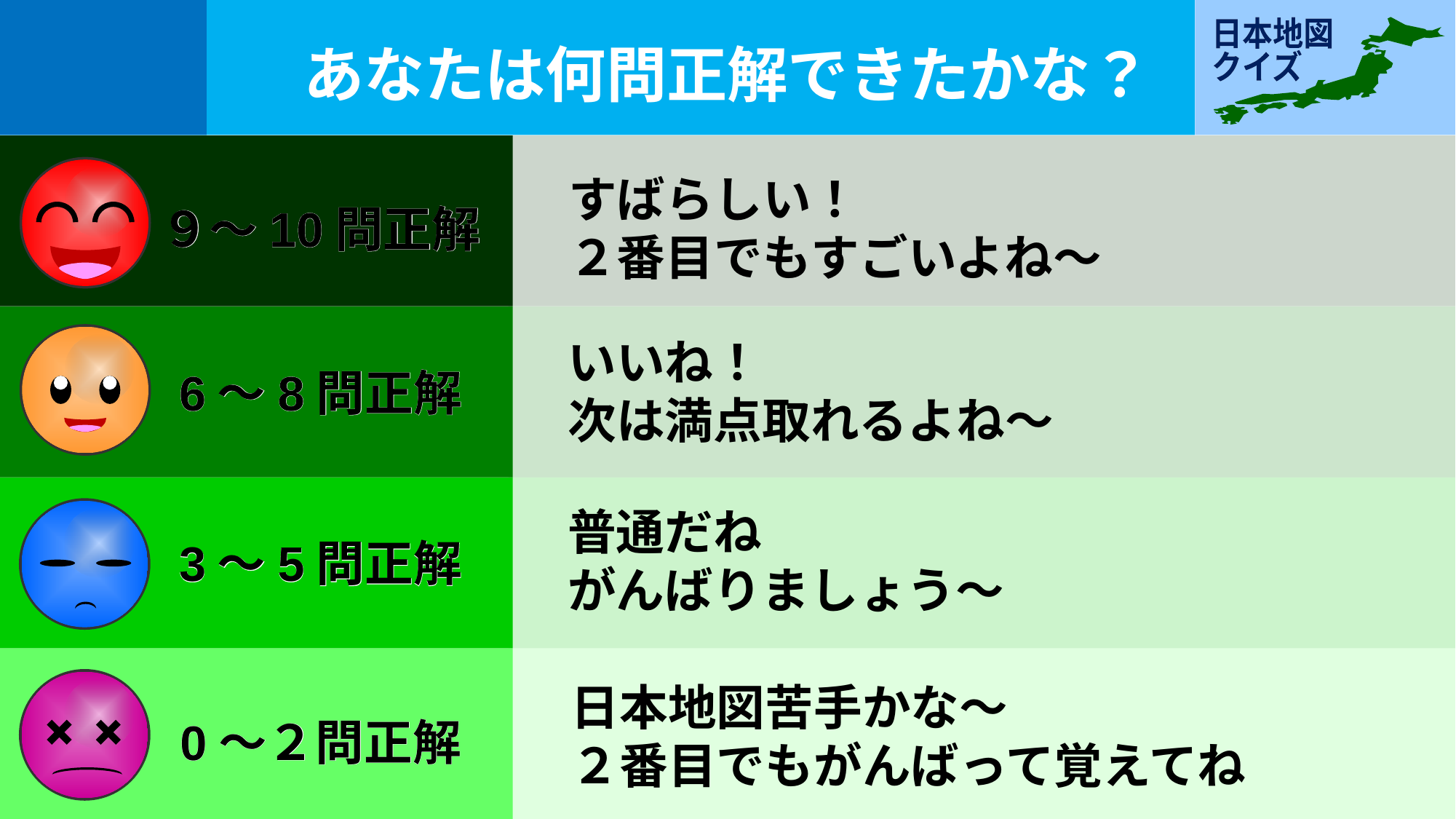

あなたは何問正解できたかな？

すばらしい！
２番目でもすごいよね～
９～10問正解
９～10問正解

いいね！
次は満点取れるよね～
6～8問正解
6～8問正解
普通だね
がんばりましょう～

3～5問正解
3～5問正解

日本地図苦手かな～
２番目でもがんばって覚えてね
0～２問正解
0～２問正解